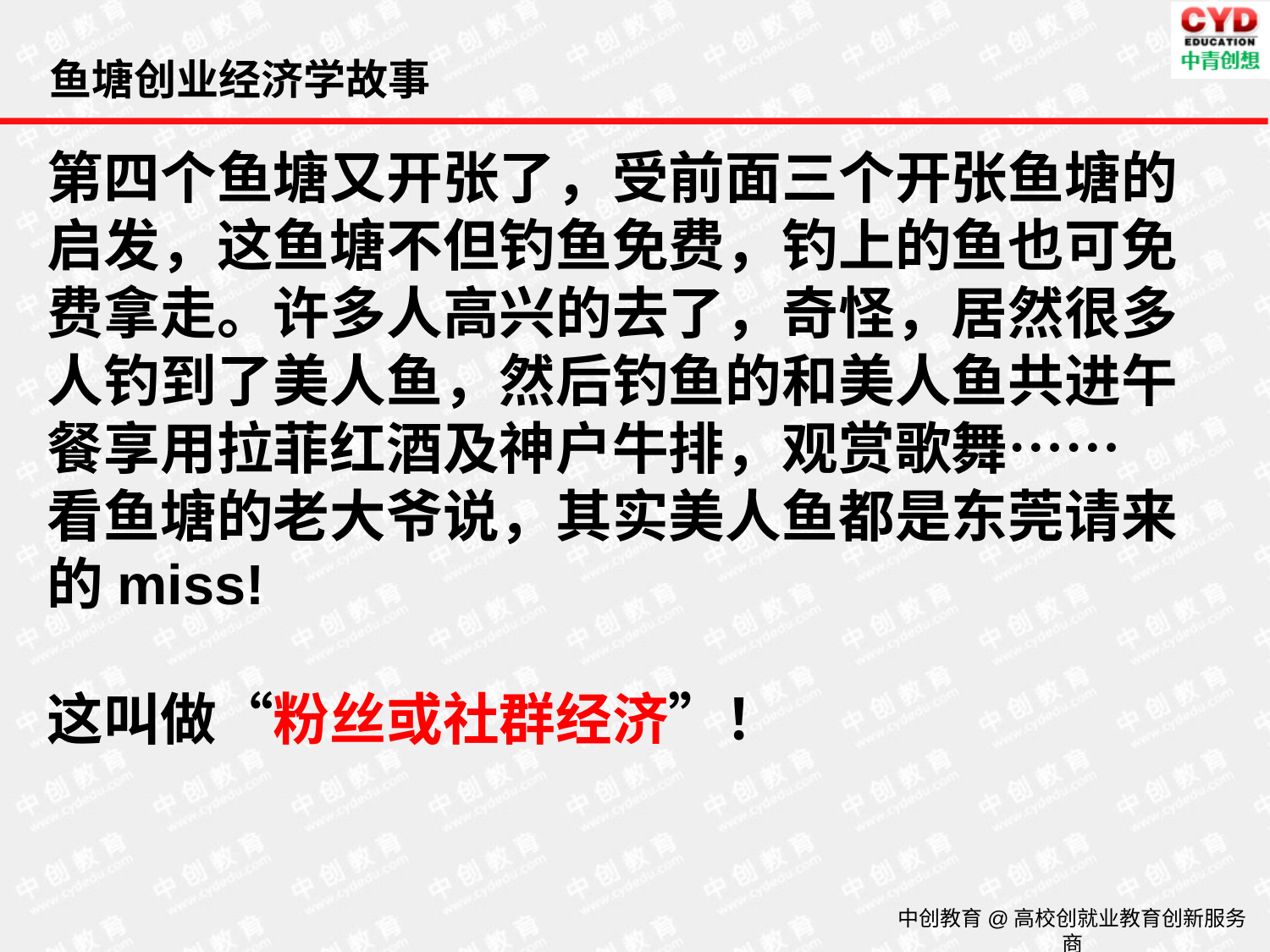

鱼塘创业经济学故事

第四个鱼塘又开张了，受前面三个开张鱼塘的启发，这鱼塘不但钓鱼免费，钓上的鱼也可免费拿走。许多人高兴的去了，奇怪，居然很多人钓到了美人鱼，然后钓鱼的和美人鱼共进午餐享用拉菲红酒及神户牛排，观赏歌舞……
看鱼塘的老大爷说，其实美人鱼都是东莞请来的miss!

这叫做“粉丝或社群经济”！